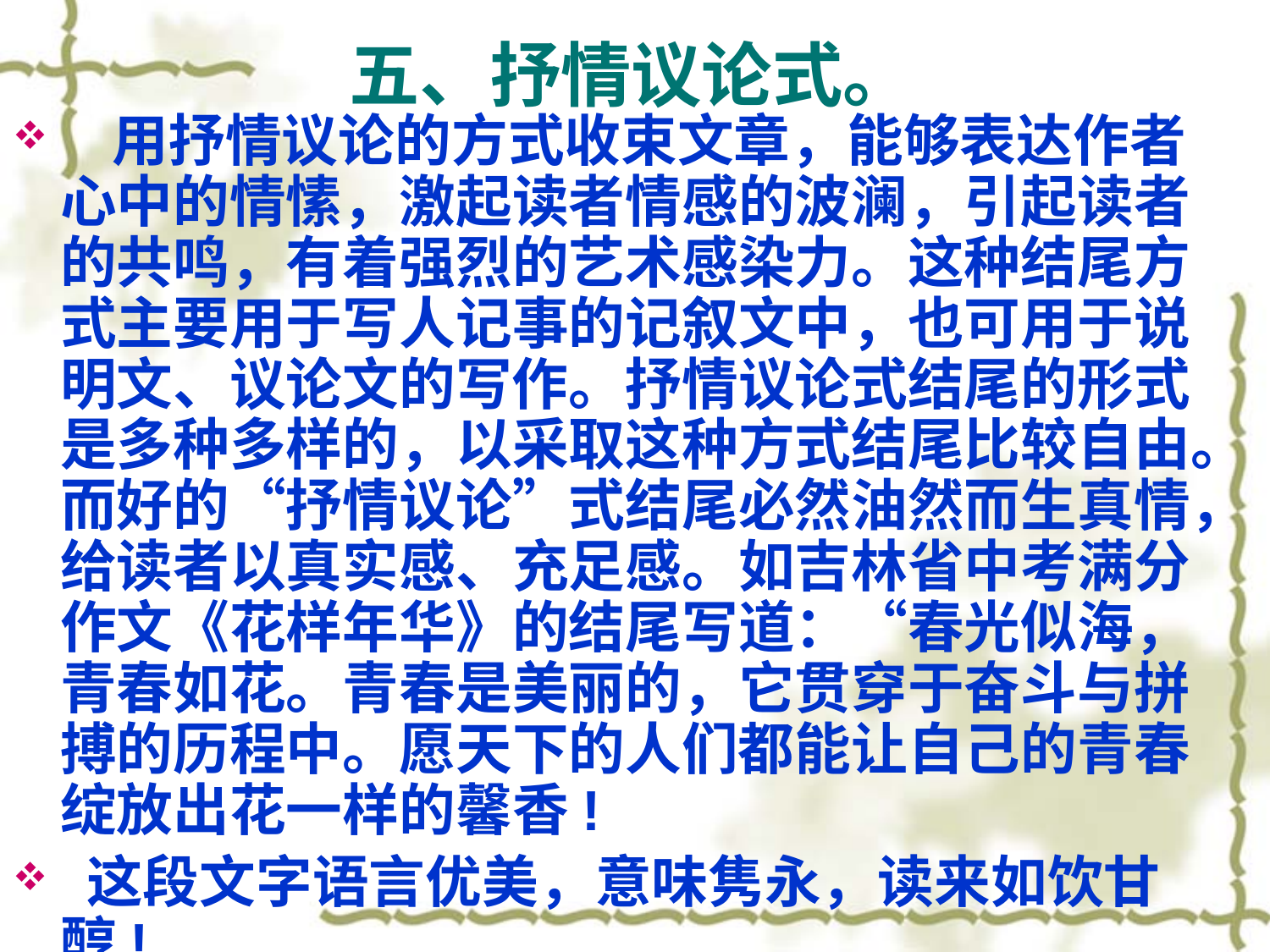

# 五、抒情议论式。
   用抒情议论的方式收束文章，能够表达作者心中的情愫，激起读者情感的波澜，引起读者的共鸣，有着强烈的艺术感染力。这种结尾方式主要用于写人记事的记叙文中，也可用于说明文、议论文的写作。抒情议论式结尾的形式是多种多样的，以采取这种方式结尾比较自由。而好的“抒情议论”式结尾必然油然而生真情，给读者以真实感、充足感。如吉林省中考满分作文《花样年华》的结尾写道：“春光似海，青春如花。青春是美丽的，它贯穿于奋斗与拼搏的历程中。愿天下的人们都能让自己的青春绽放出花一样的馨香!
 这段文字语言优美，意味隽永，读来如饮甘醇!
206